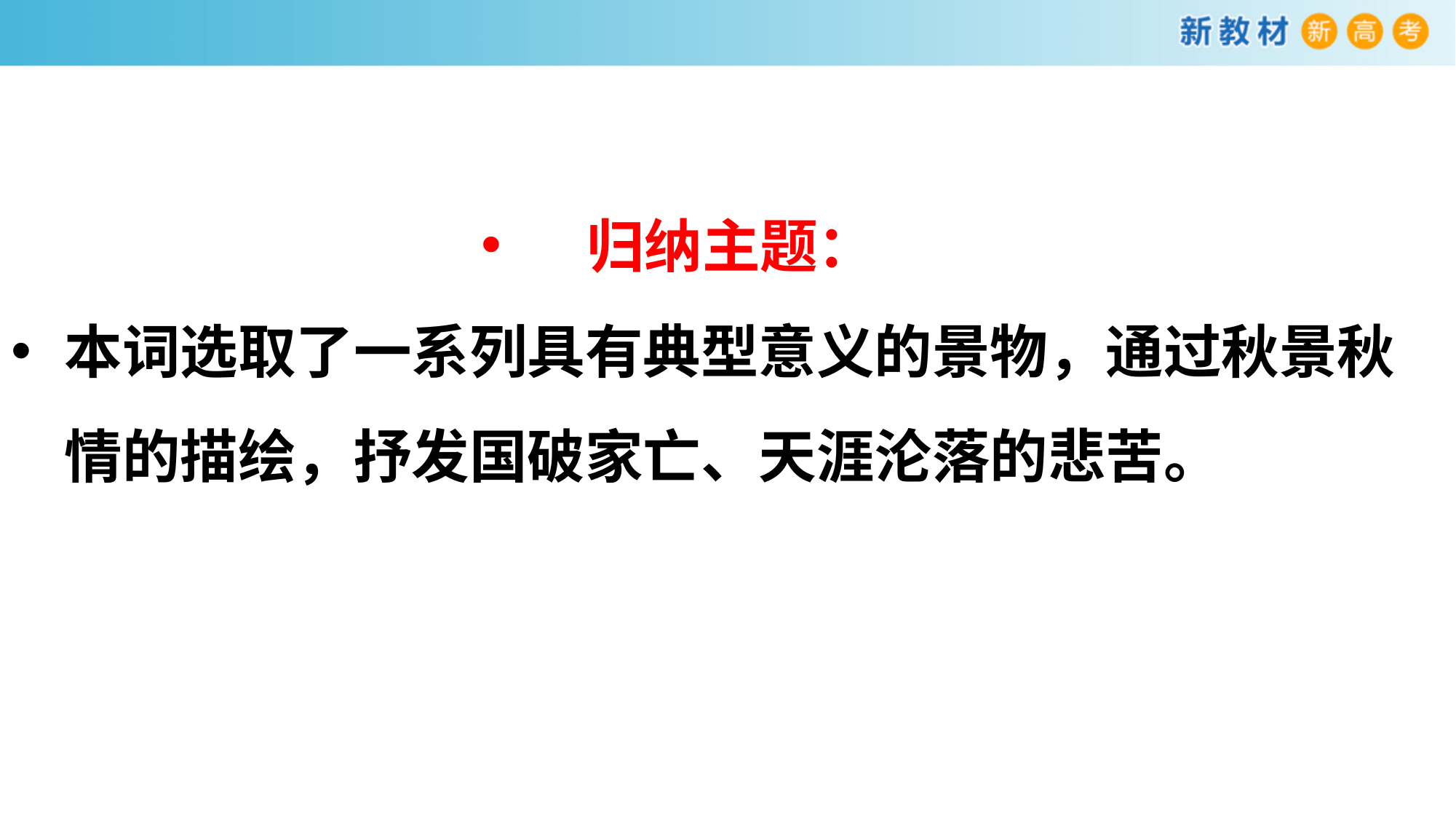

归纳主题：
本词选取了一系列具有典型意义的景物，通过秋景秋情的描绘，抒发国破家亡、天涯沦落的悲苦。